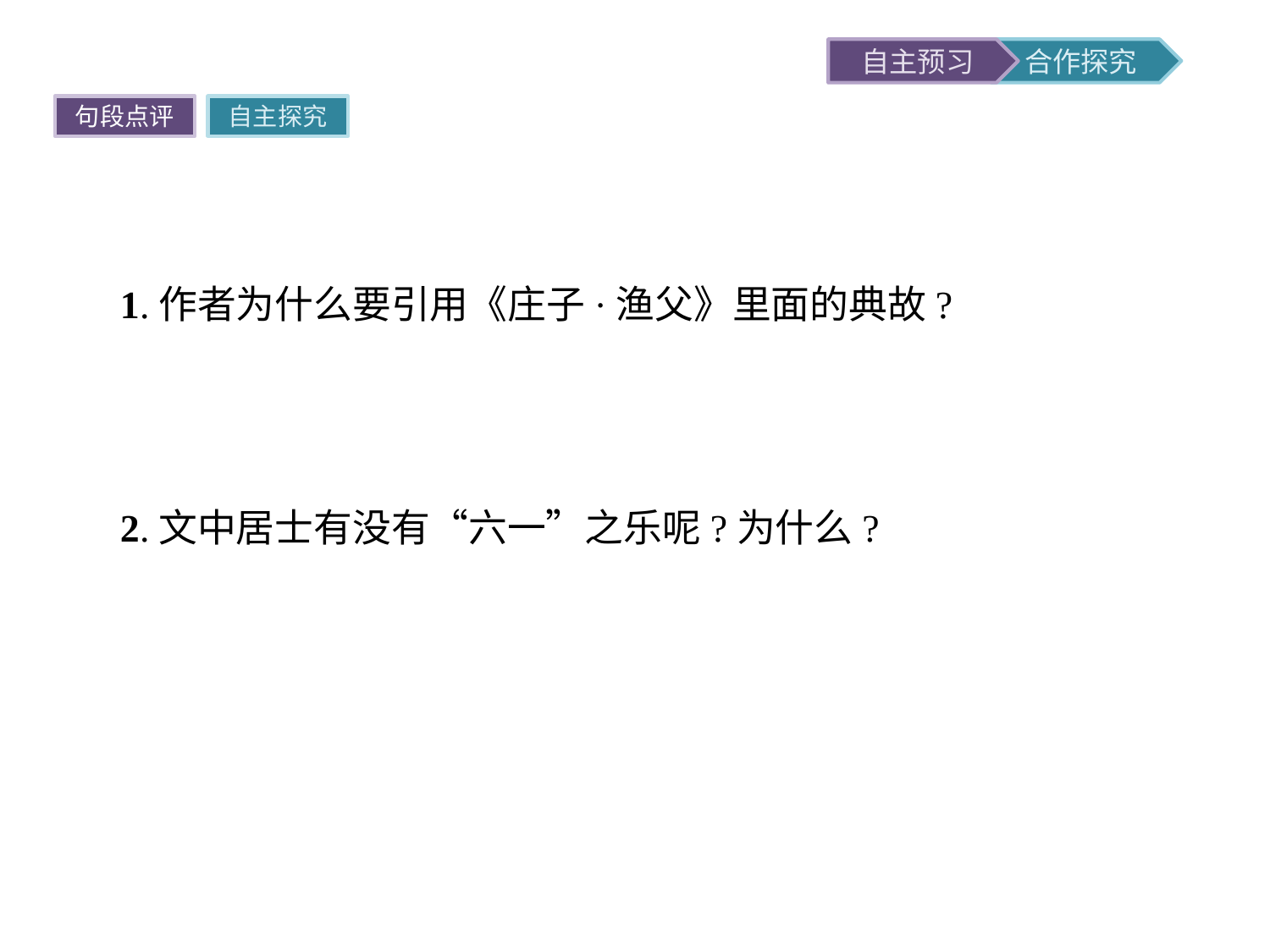

句段点评
自主探究
1.作者为什么要引用《庄子·渔父》里面的典故?
提示愚人欲自逃其影的典故是为了说明名是无法逃避的,也是为了引出欧阳修的态度——深知名不可逃,也并不想逃名,取名“六一”并不是矫情的表现,仅仅是“聊以志吾之乐尔”。
2.文中居士有没有“六一”之乐呢?为什么?
提示没有。“然常患不得极吾乐于其间者,世事之为吾累者众也。”“轩裳珪组劳吾形于外,忧患思虑劳吾心于内,使吾形不病而已悴,心未老而先衰,尚何暇于五物哉?”